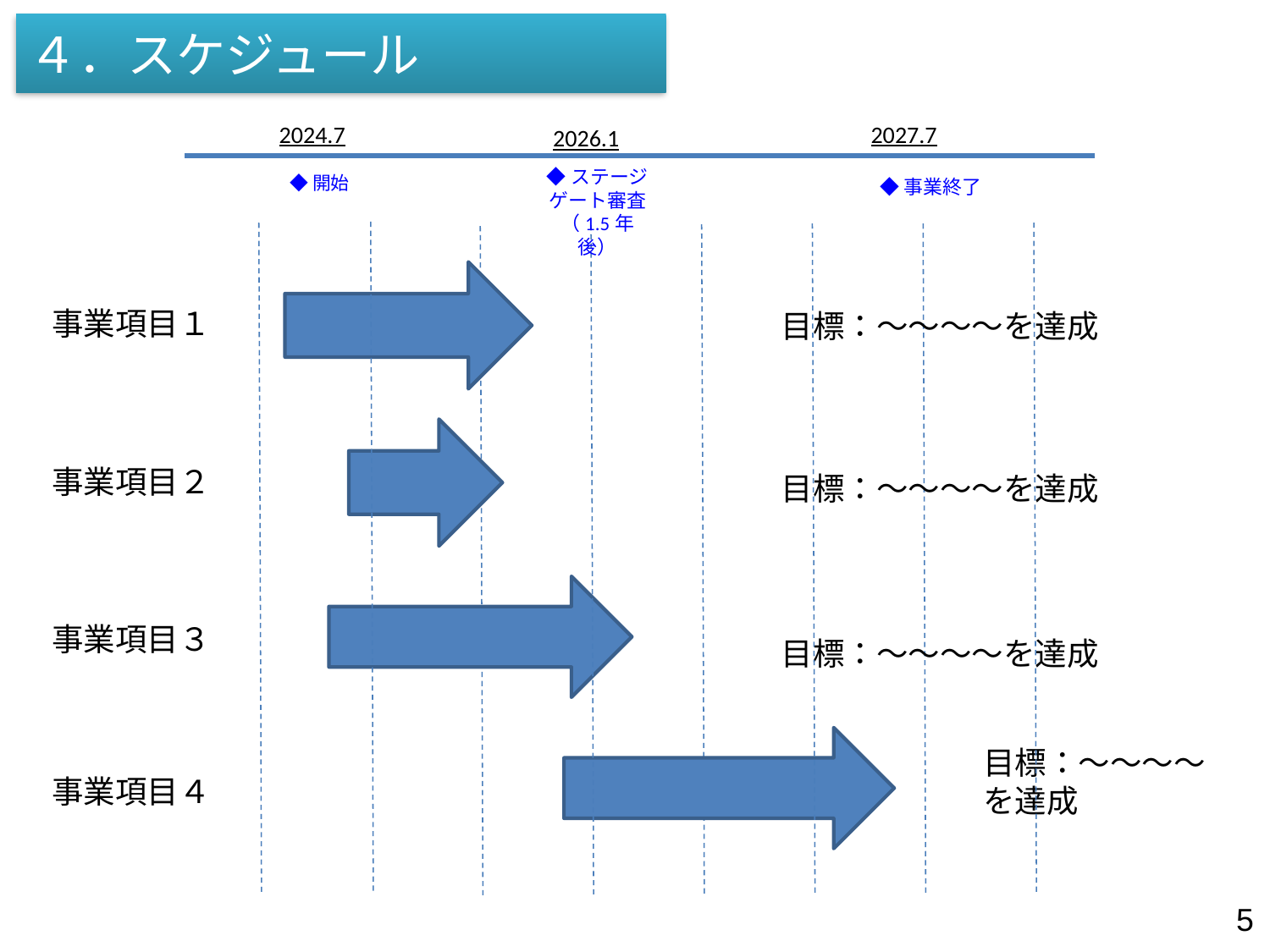

４．スケジュール
2027.7
2024.7
2026.1
◆ステージ
ゲート審査
（1.5年後）
◆開始
◆事業終了

事業項目１
目標：～～～～を達成

事業項目２
目標：～～～～を達成

事業項目３
目標：～～～～を達成

目標：～～～～を達成
事業項目４
5